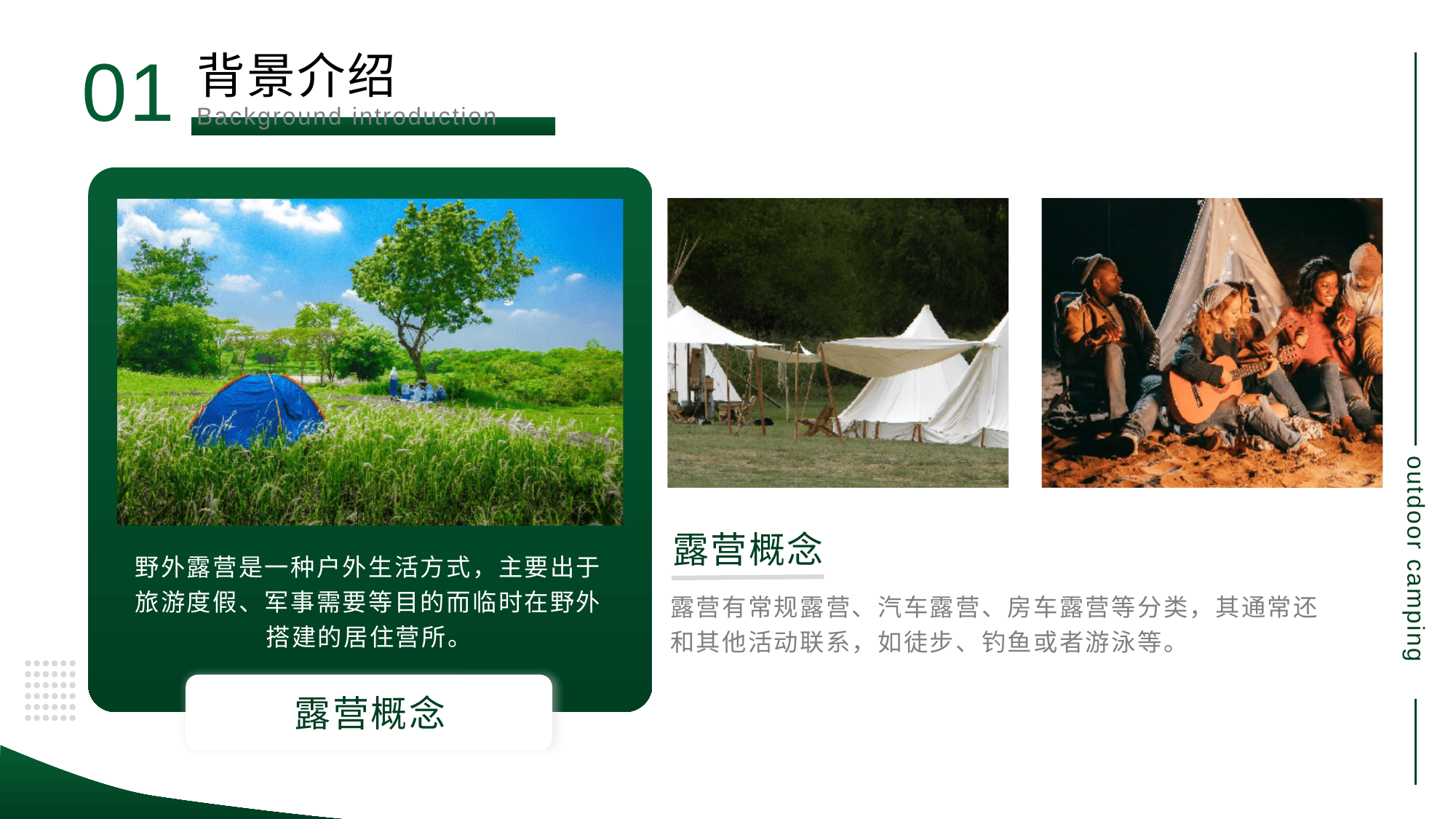

01
背景介绍
Background introduction

露营概念
野外露营是一种户外生活方式，主要出于旅游度假、军事需要等目的而临时在野外搭建的居住营所。
露营有常规露营、汽车露营、房车露营等分类，其通常还和其他活动联系，如徒步、钓鱼或者游泳等。

露营概念